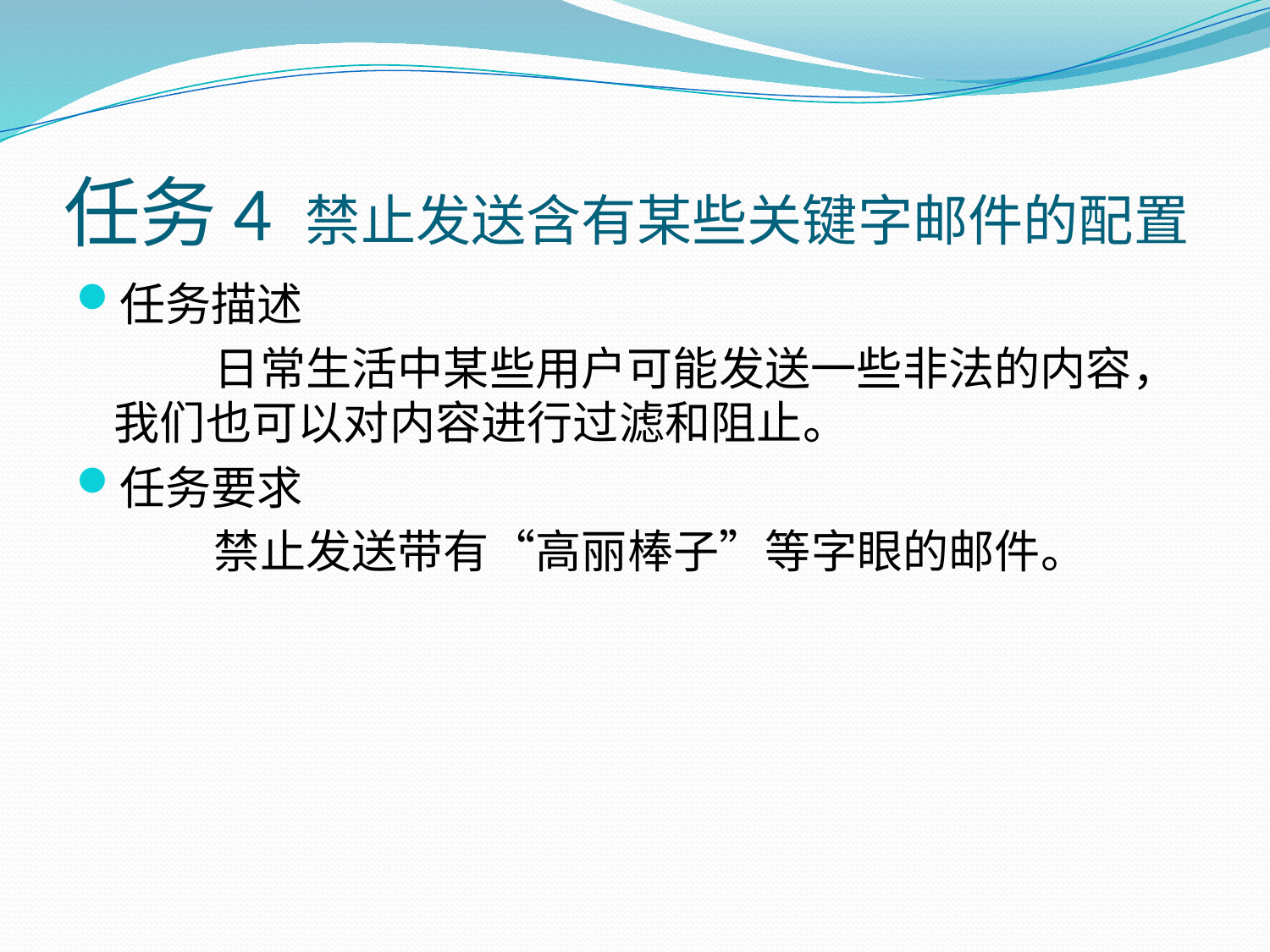

# 任务4 禁止发送含有某些关键字邮件的配置
任务描述
日常生活中某些用户可能发送一些非法的内容，我们也可以对内容进行过滤和阻止。
任务要求
禁止发送带有“高丽棒子”等字眼的邮件。